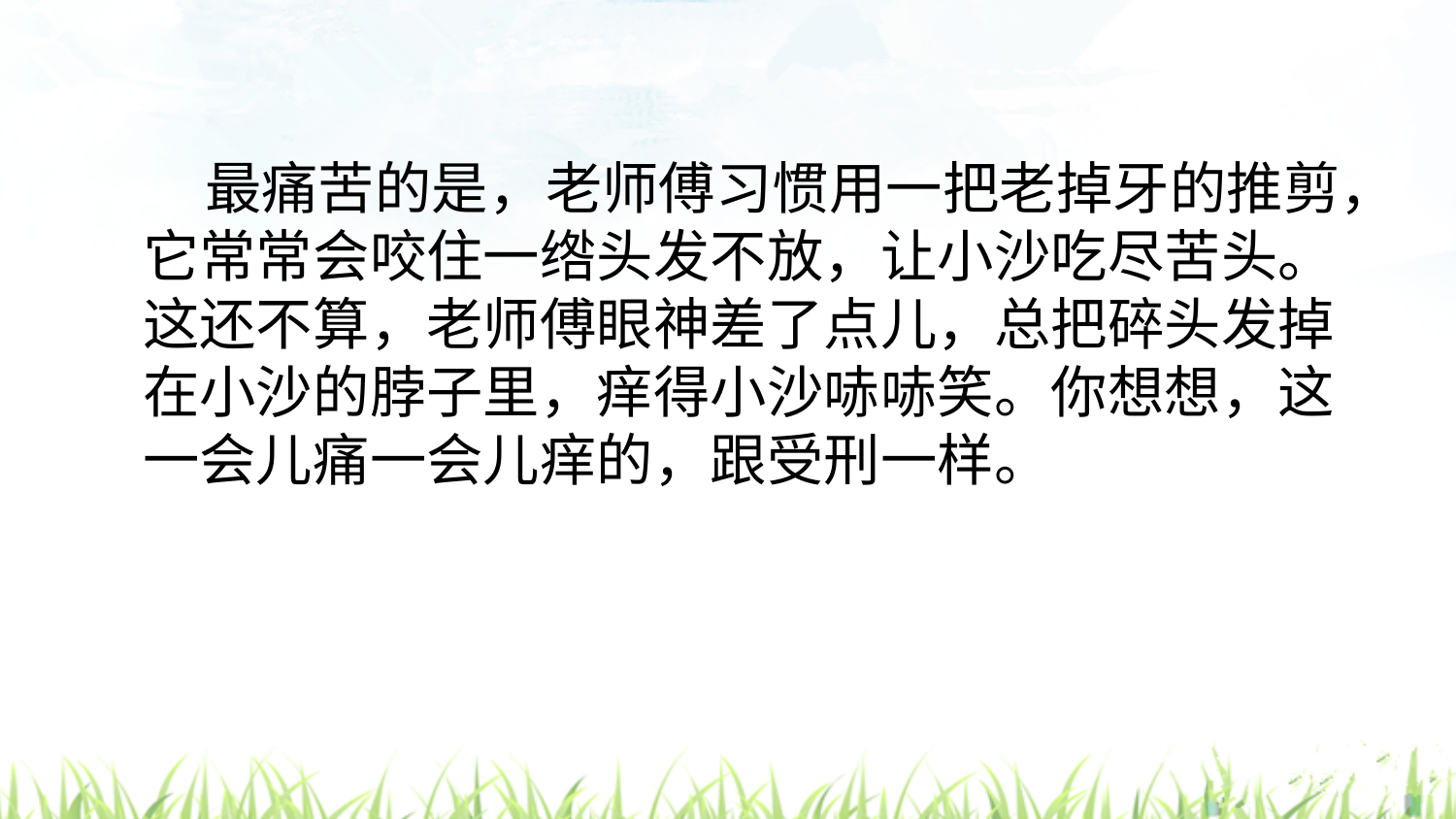

# 最痛苦的是，老师傅习惯用一把老掉牙的推剪，它常常会咬住一绺头发不放，让小沙吃尽苦头。这还不算，老师傅眼神差了点儿，总把碎头发掉在小沙的脖子里，痒得小沙哧哧笑。你想想，这一会儿痛一会儿痒的，跟受刑一样。